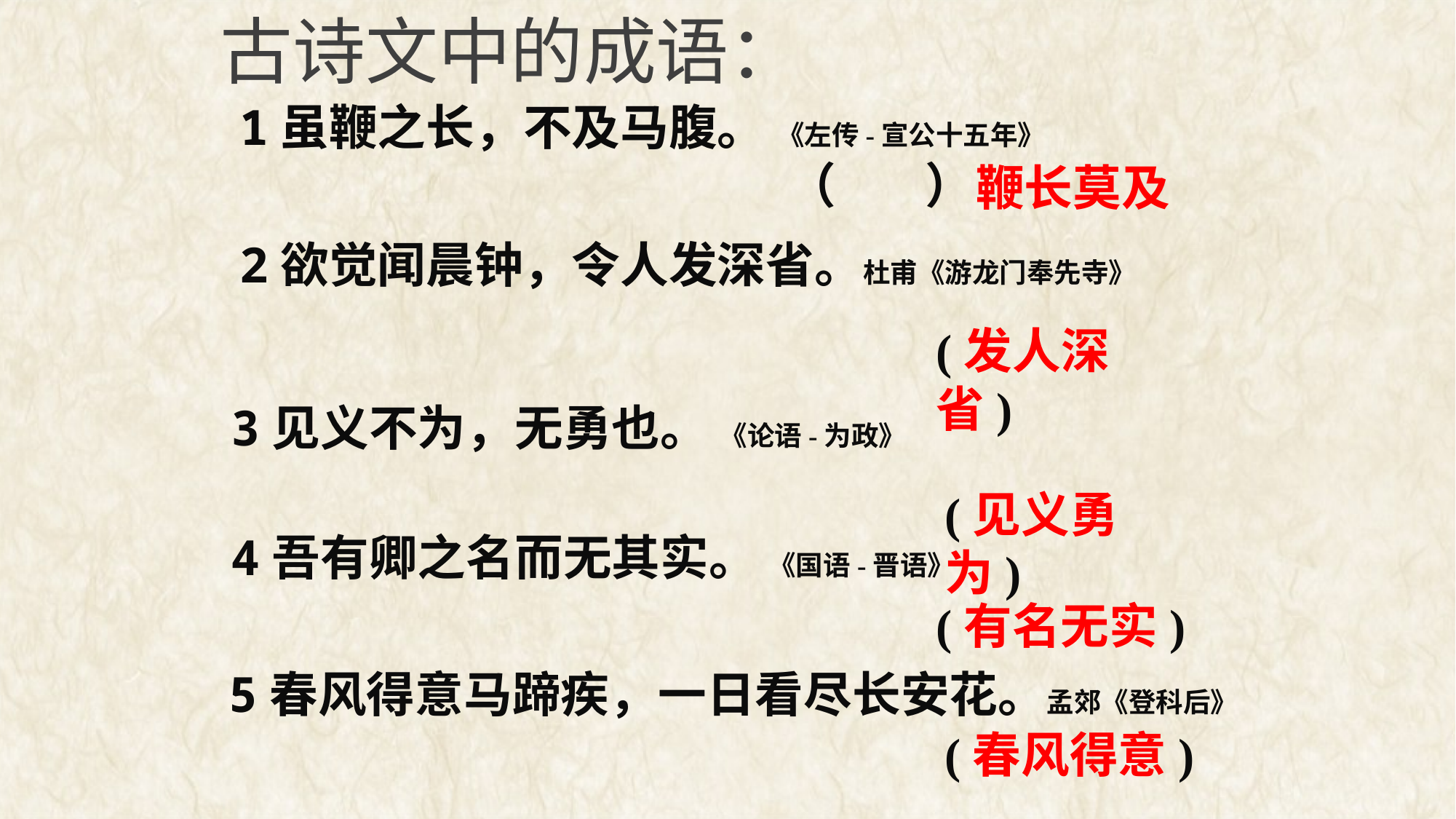

古诗文中的成语：
1虽鞭之长，不及马腹。 《左传-宣公十五年》
                           （        ）

 鞭长莫及
2欲觉闻晨钟，令人发深省。杜甫《游龙门奉先寺》

(发人深省)
3见义不为，无勇也。 《论语-为政》

(见义勇为)
4吾有卿之名而无其实。 《国语-晋语》

(有名无实)
5春风得意马蹄疾，一日看尽长安花。孟郊《登科后》

(春风得意)